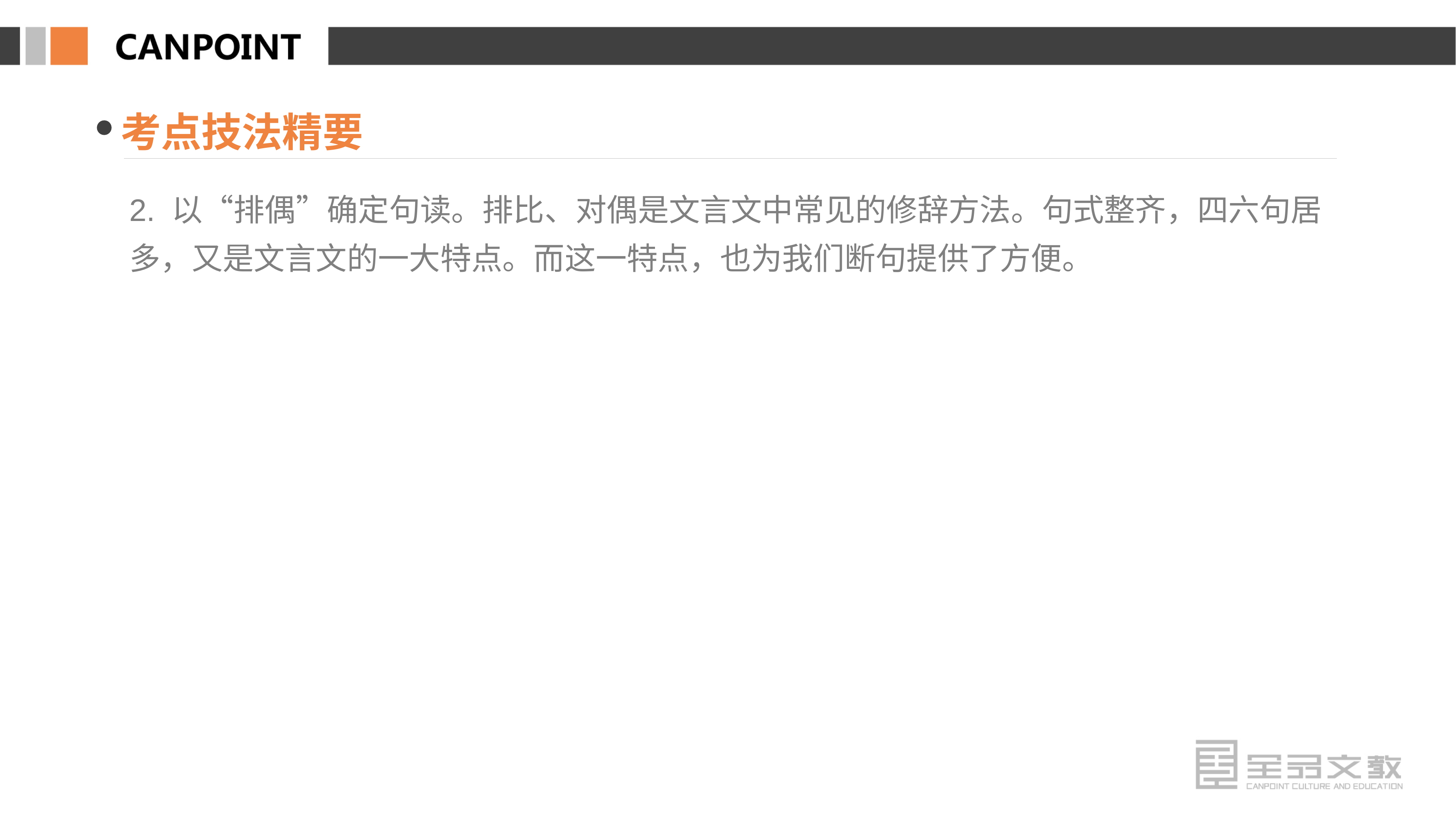

考点技法精要

2. 以“排偶”确定句读。排比、对偶是文言文中常见的修辞方法。句式整齐，四六句居多，又是文言文的一大特点。而这一特点，也为我们断句提供了方便。